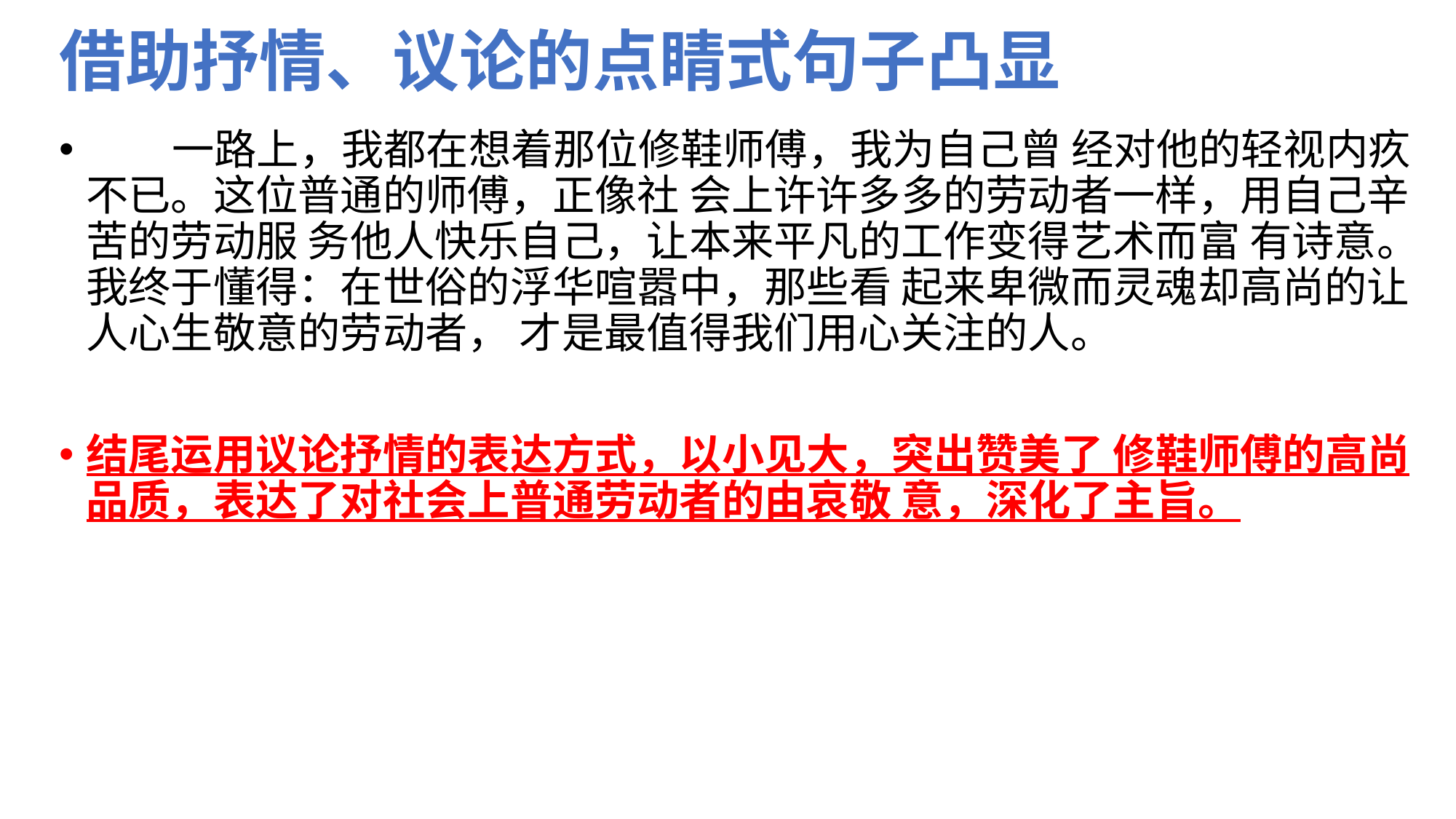

# 借助抒情、议论的点睛式句子凸显
        一路上，我都在想着那位修鞋师傅，我为自己曾 经对他的轻视内疚不已。这位普通的师傅，正像社 会上许许多多的劳动者一样，用自己辛苦的劳动服 务他人快乐自己，让本来平凡的工作变得艺术而富 有诗意。我终于懂得：在世俗的浮华喧嚣中，那些看 起来卑微而灵魂却高尚的让人心生敬意的劳动者， 才是最值得我们用心关注的人。

结尾运用议论抒情的表达方式，以小见大，突出赞美了 修鞋师傅的高尚品质，表达了对社会上普通劳动者的由哀敬 意，深化了主旨。